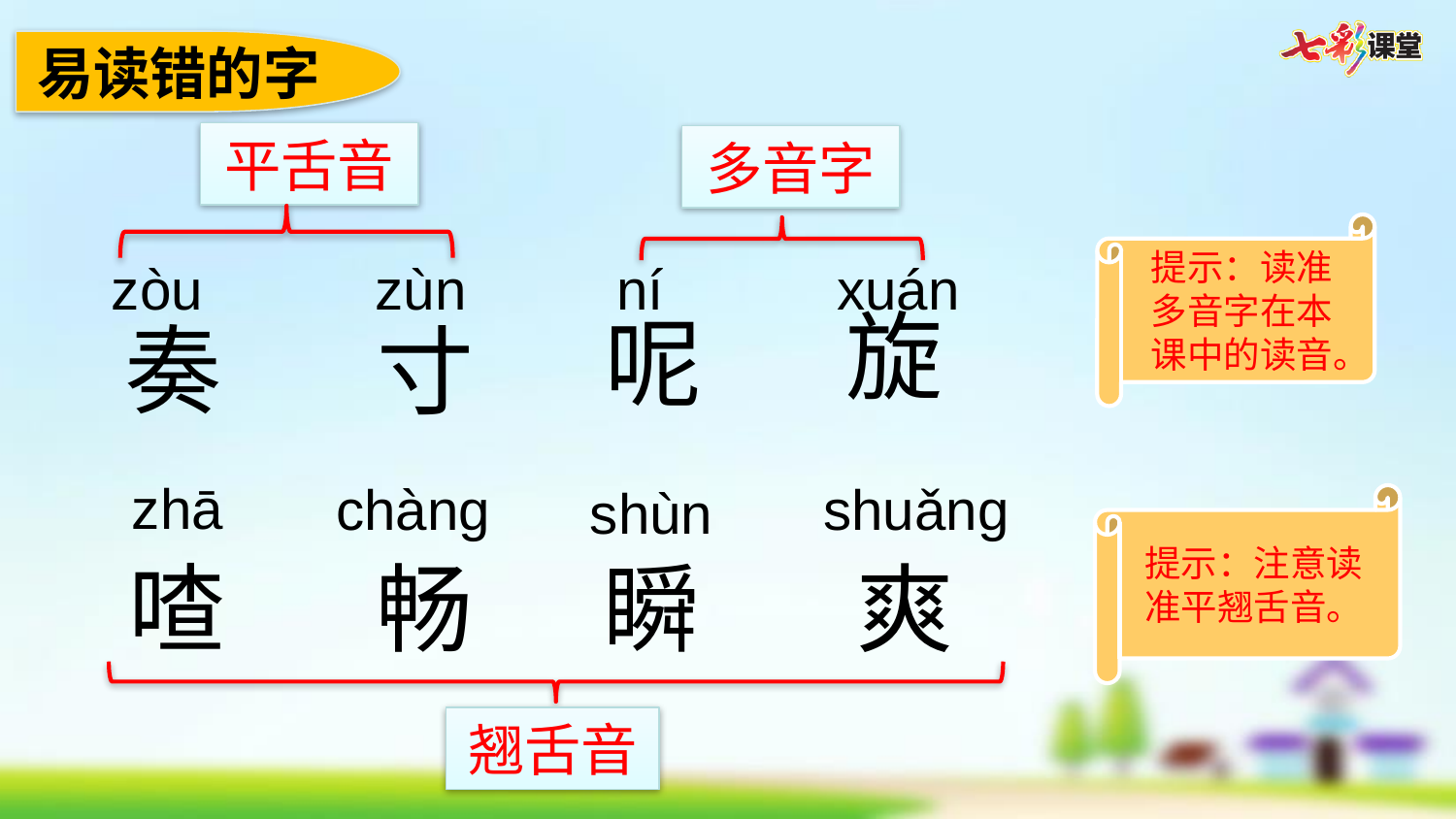

易读错的字

平舌音
多音字
提示：读准多音字在本课中的读音。

zòu
zùn
ní
xuán
旋
呢
奏
寸
zhā
chàng
shuǎng
shùn
提示：注意读准平翘舌音。
喳
畅
瞬
爽
翘舌音